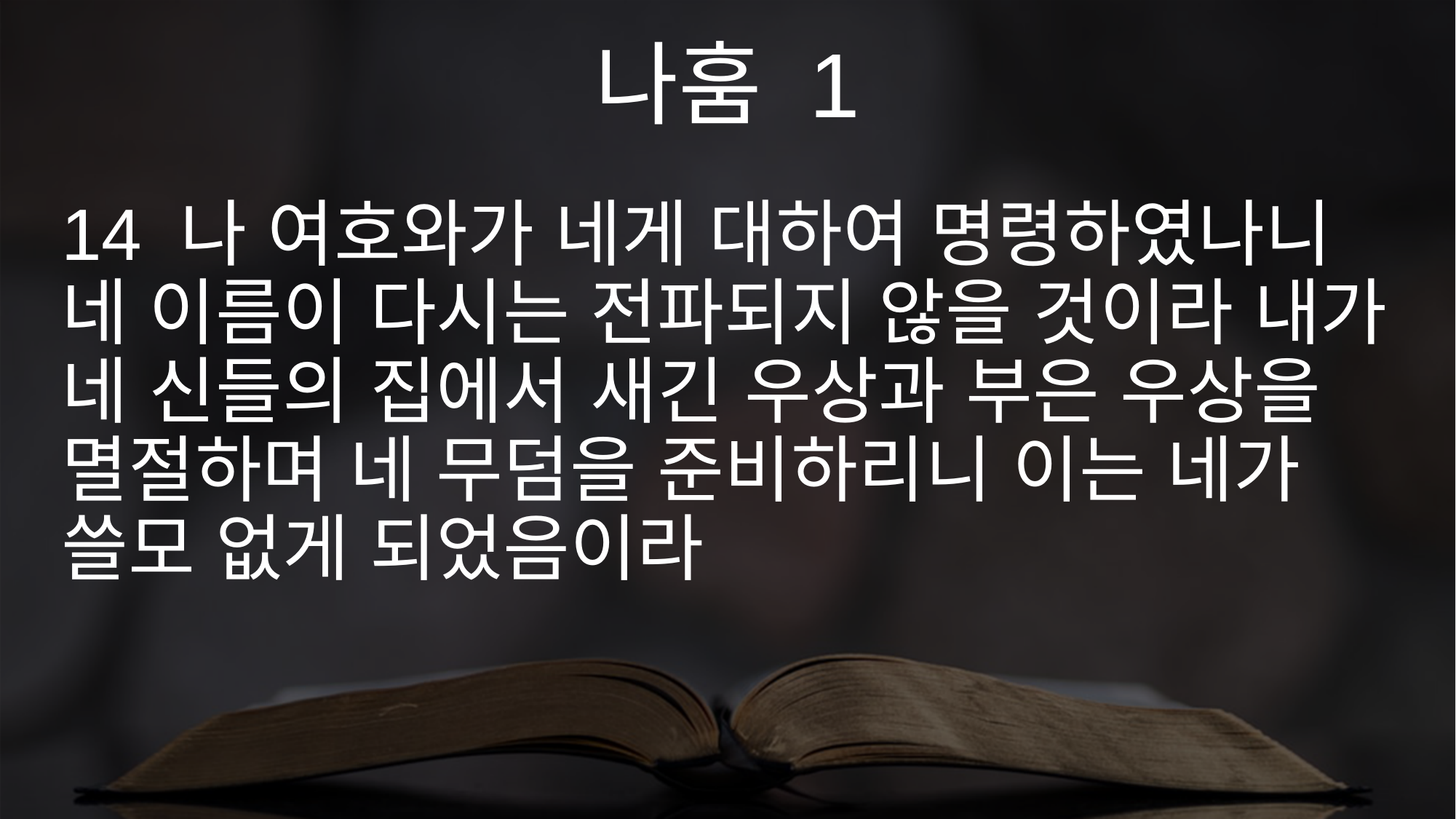

나훔 1
14 나 여호와가 네게 대하여 명령하였나니 네 이름이 다시는 전파되지 않을 것이라 내가 네 신들의 집에서 새긴 우상과 부은 우상을 멸절하며 네 무덤을 준비하리니 이는 네가 쓸모 없게 되었음이라